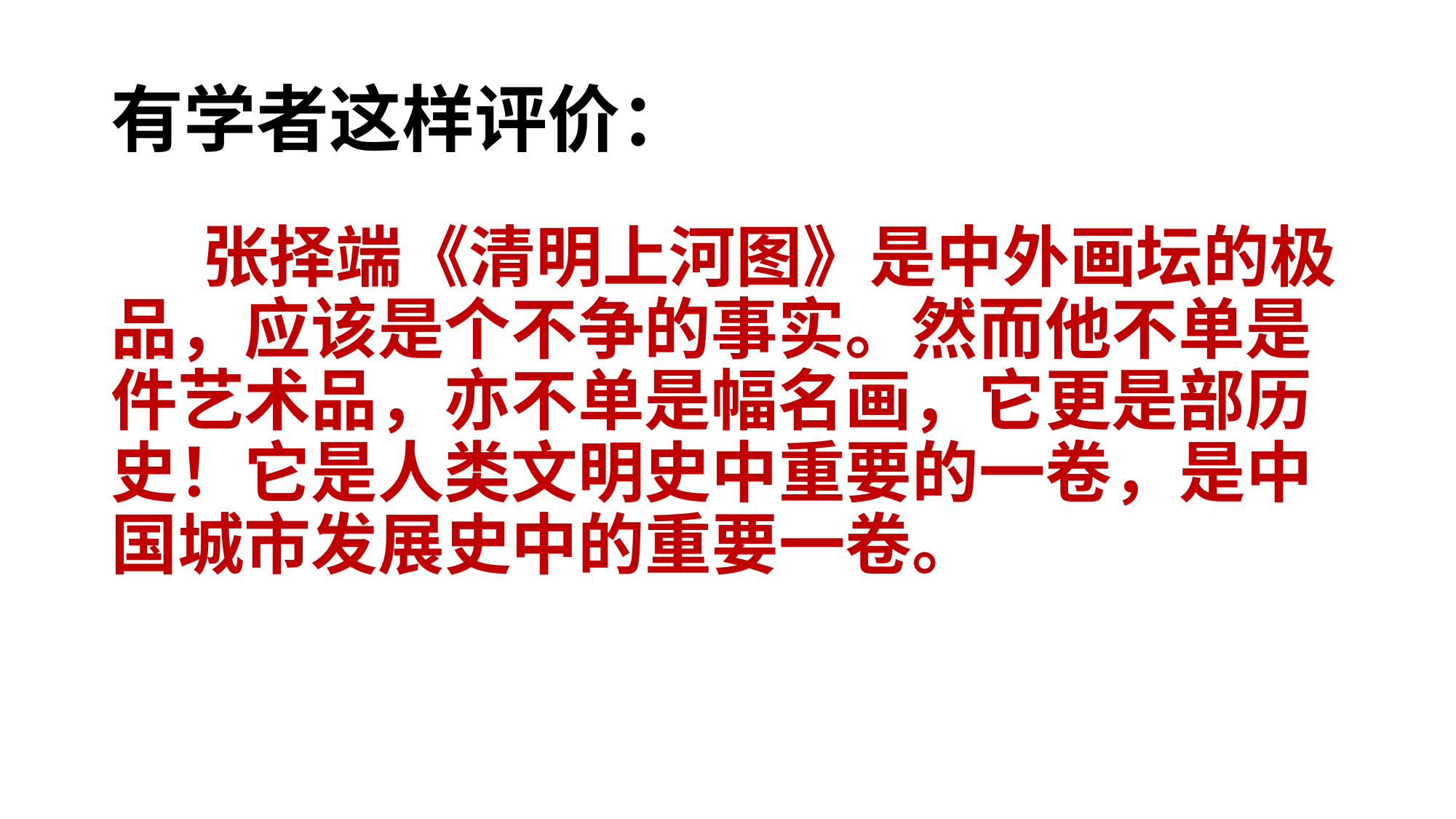

# 有学者这样评价：
     张择端《清明上河图》是中外画坛的极品，应该是个不争的事实。然而他不单是件艺术品，亦不单是幅名画，它更是部历史！它是人类文明史中重要的一卷，是中国城市发展史中的重要一卷。